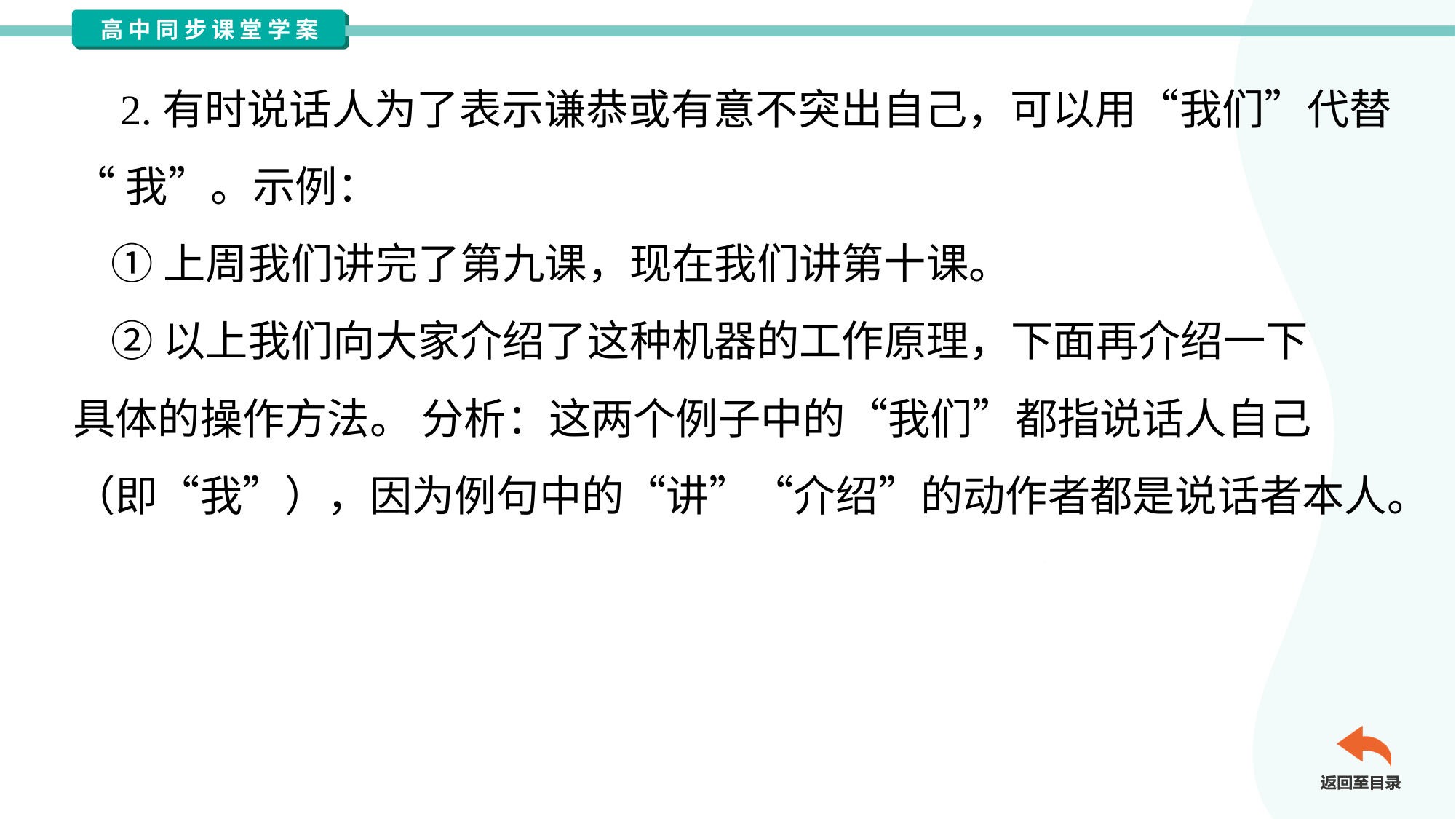

2.有时说话人为了表示谦恭或有意不突出自己，可以用“我们”代替
“我”。示例：
    ①上周我们讲完了第九课，现在我们讲第十课。
    ②以上我们向大家介绍了这种机器的工作原理，下面再介绍一下
具体的操作方法。 分析：这两个例子中的“我们”都指说话人自己
（即“我”），因为例句中的“讲”“介绍”的动作者都是说话者本人。